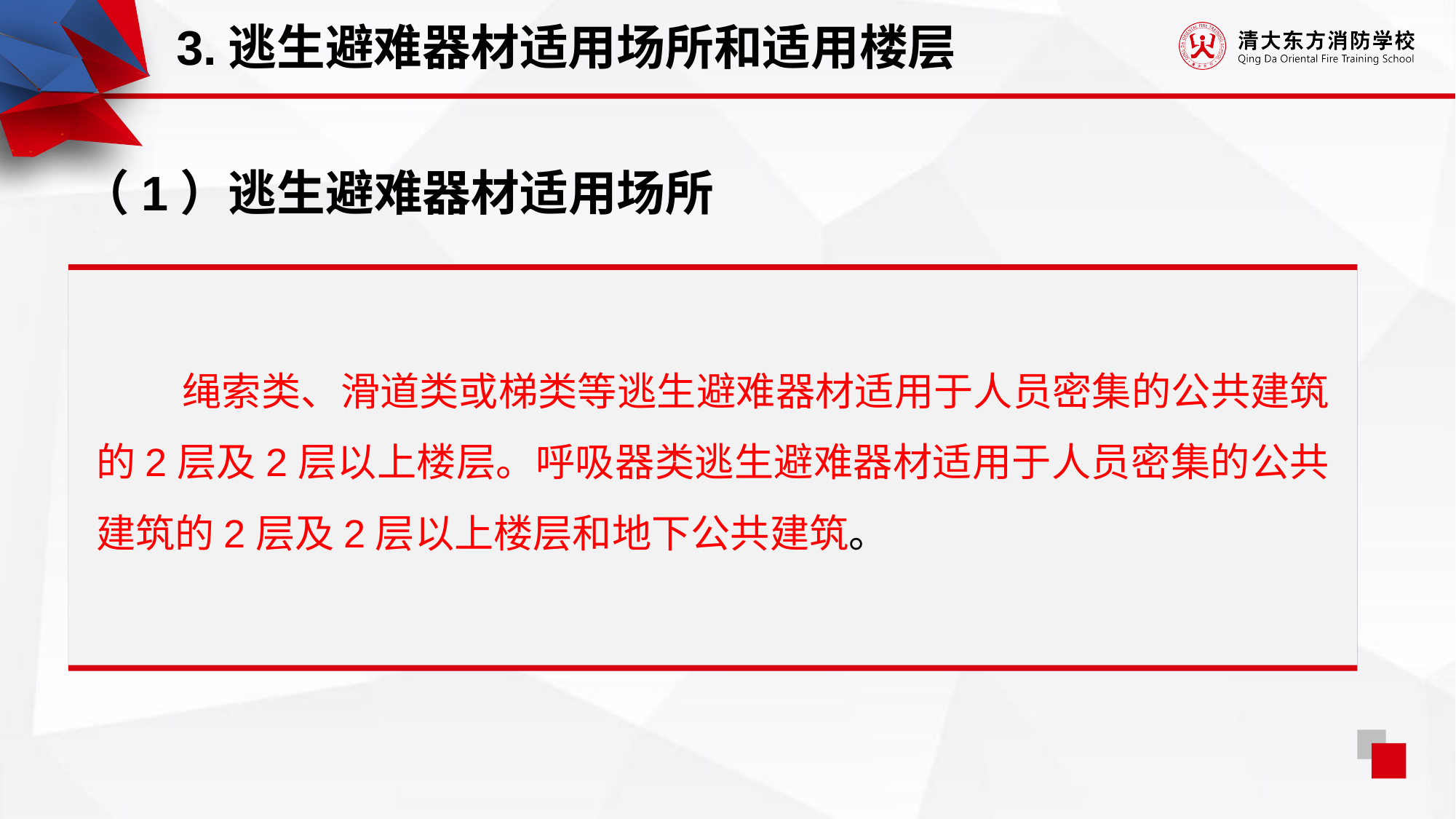

3.逃生避难器材适用场所和适用楼层

（1）逃生避难器材适用场所

绳索类、滑道类或梯类等逃生避难器材适用于人员密集的公共建筑的2层及2层以上楼层。呼吸器类逃生避难器材适用于人员密集的公共建筑的2层及2层以上楼层和地下公共建筑。